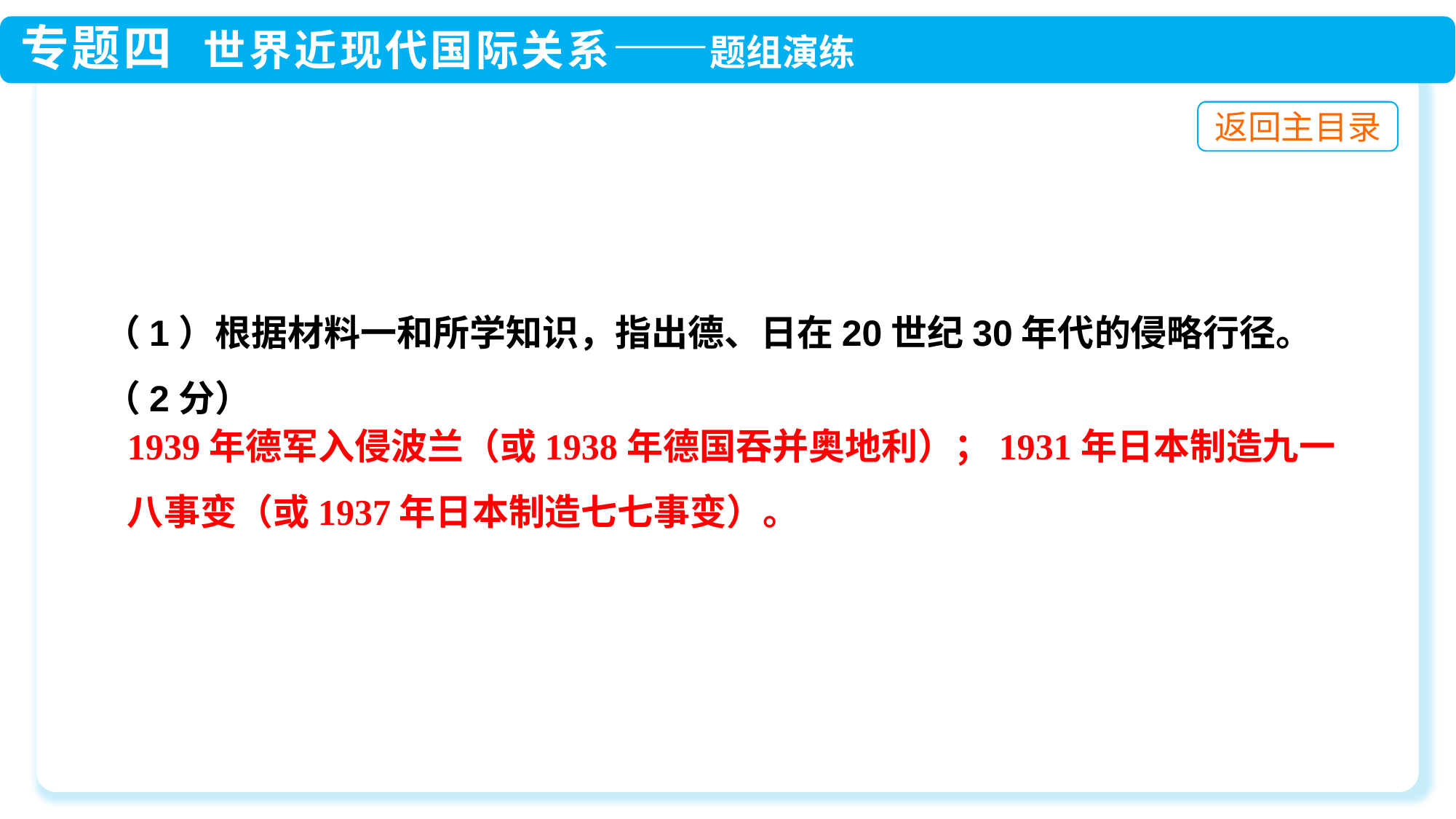

（1）根据材料一和所学知识，指出德、日在20世纪30年代的侵略行径。（2分）
1939年德军入侵波兰（或1938年德国吞并奥地利）；1931年日本制造九一八事变（或1937年日本制造七七事变）。